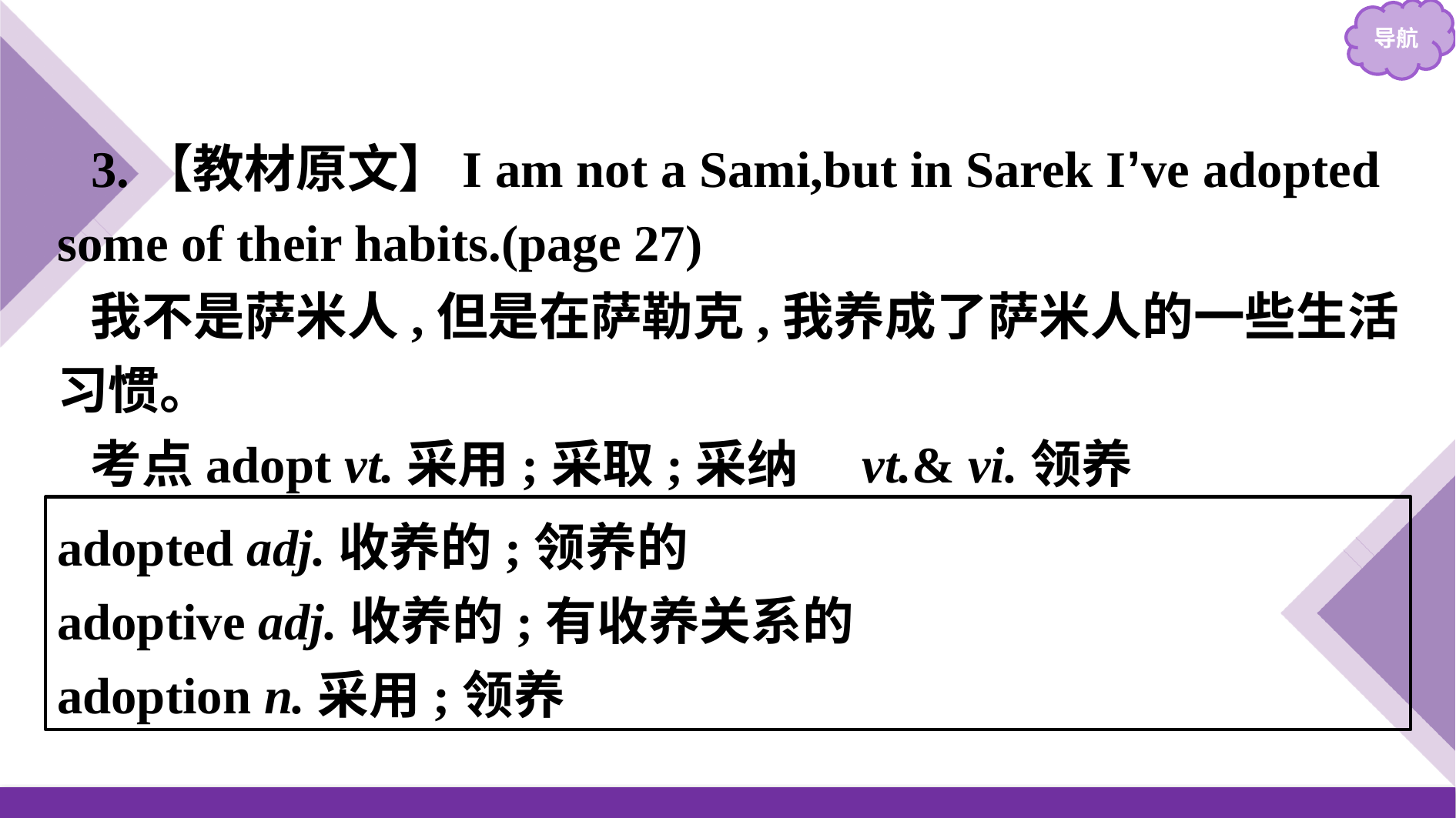

3.【教材原文】I am not a Sami,but in Sarek I’ve adopted some of their habits.(page 27)
我不是萨米人,但是在萨勒克,我养成了萨米人的一些生活习惯。
考点adopt vt.采用;采取;采纳　vt.& vi.领养
adopted adj.收养的;领养的
adoptive adj.收养的;有收养关系的
adoption n.采用;领养